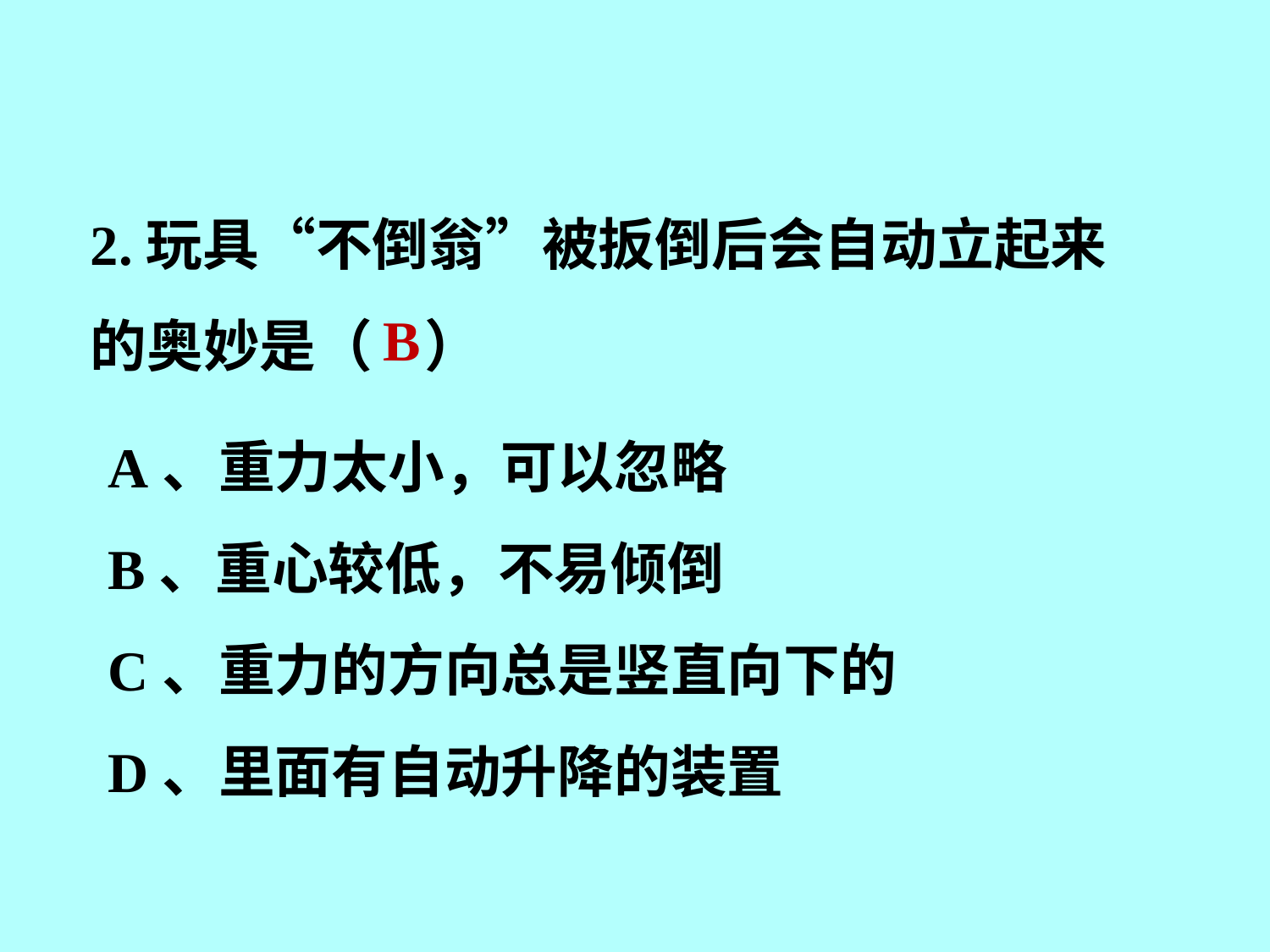

2.玩具“不倒翁”被扳倒后会自动立起来的奥妙是（    ）
B
A、重力太小，可以忽略
B、重心较低，不易倾倒
C、重力的方向总是竖直向下的
D、里面有自动升降的装置